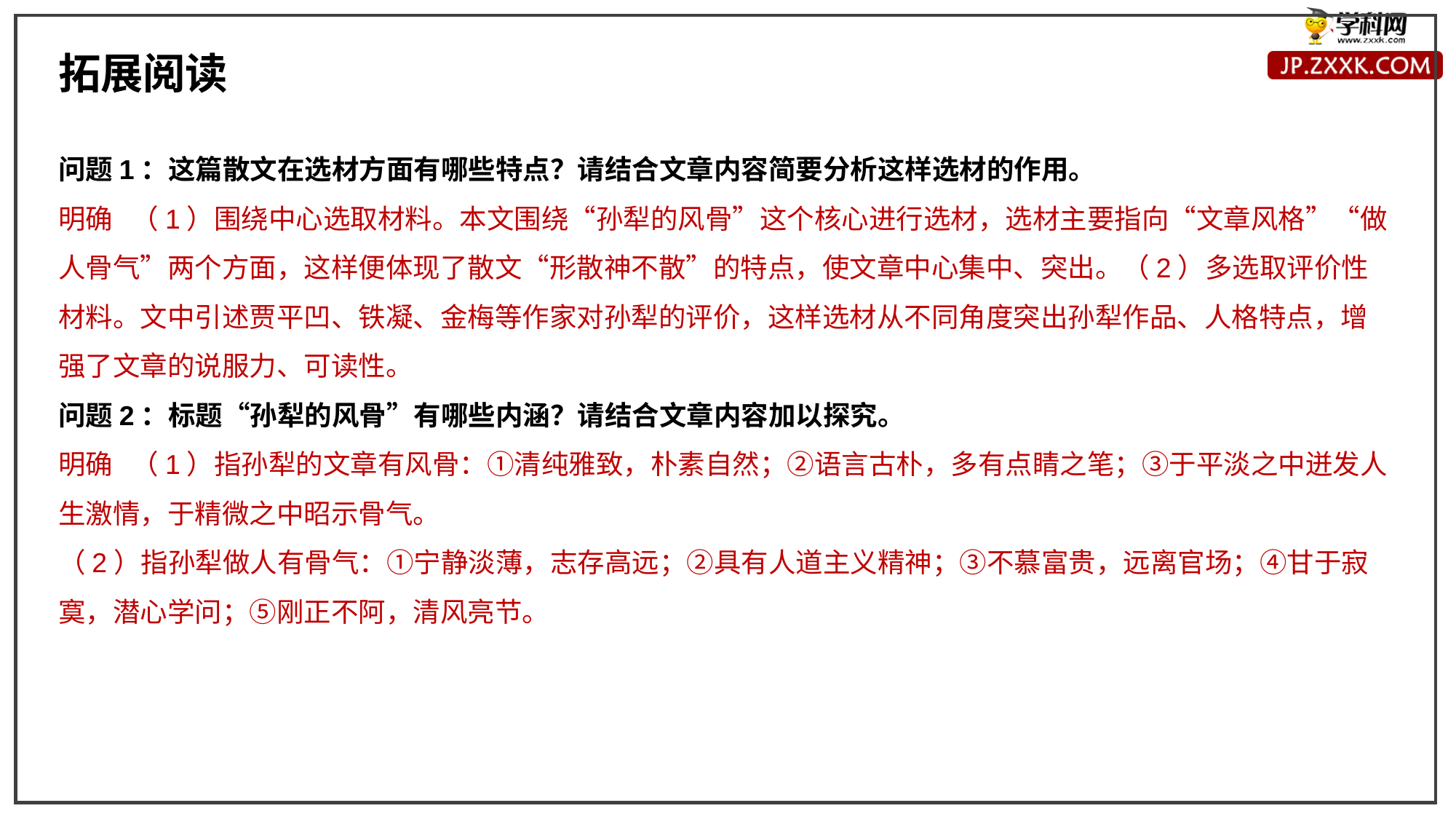

拓展阅读
问题1：这篇散文在选材方面有哪些特点？请结合文章内容简要分析这样选材的作用。
明确   （1）围绕中心选取材料。本文围绕“孙犁的风骨”这个核心进行选材，选材主要指向“文章风格”“做人骨气”两个方面，这样便体现了散文“形散神不散”的特点，使文章中心集中、突出。（2）多选取评价性材料。文中引述贾平凹、铁凝、金梅等作家对孙犁的评价，这样选材从不同角度突出孙犁作品、人格特点，增强了文章的说服力、可读性。
问题2：标题“孙犁的风骨”有哪些内涵？请结合文章内容加以探究。
明确   （1）指孙犁的文章有风骨：①清纯雅致，朴素自然；②语言古朴，多有点睛之笔；③于平淡之中迸发人生激情，于精微之中昭示骨气。
（2）指孙犁做人有骨气：①宁静淡薄，志存高远；②具有人道主义精神；③不慕富贵，远离官场；④甘于寂寞，潜心学问；⑤刚正不阿，清风亮节。